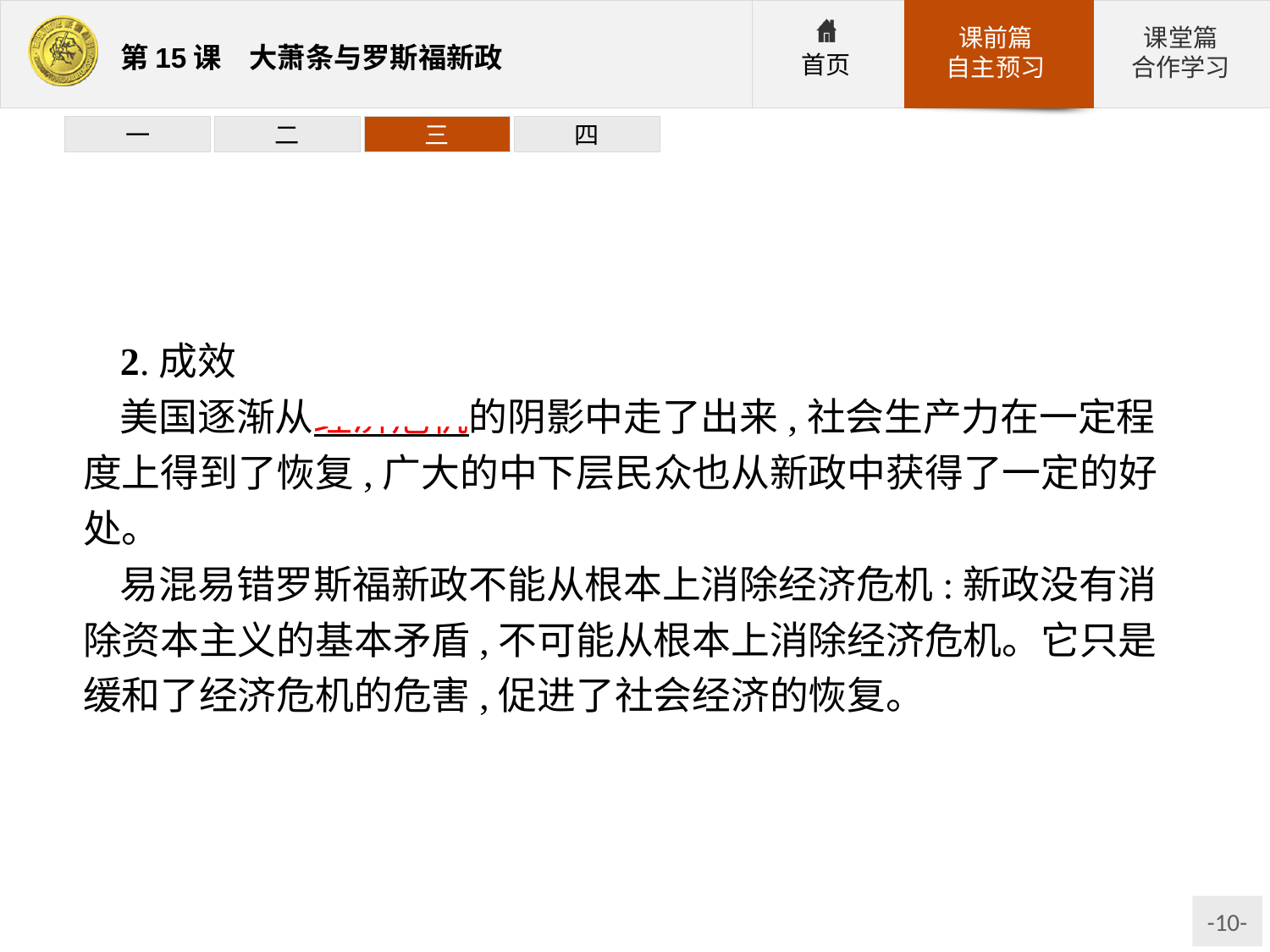

一
二
三
四
2.成效
美国逐渐从经济危机的阴影中走了出来,社会生产力在一定程度上得到了恢复,广大的中下层民众也从新政中获得了一定的好处。
易混易错罗斯福新政不能从根本上消除经济危机:新政没有消除资本主义的基本矛盾,不可能从根本上消除经济危机。它只是缓和了经济危机的危害,促进了社会经济的恢复。